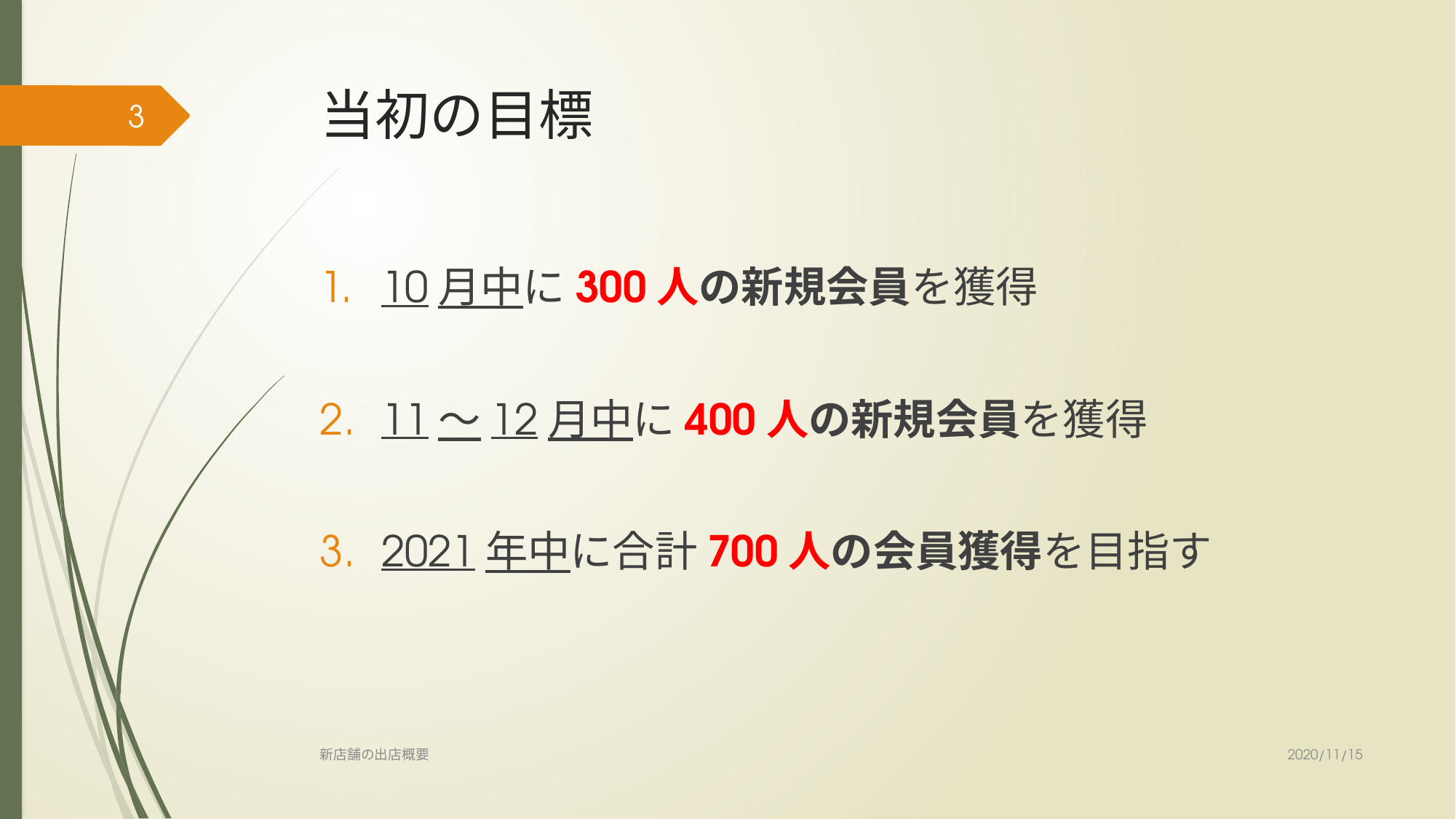

# 当初の目標
3
10月中に300人の新規会員を獲得

11～12月中に400人の新規会員を獲得

2021年中に合計700人の会員獲得を目指す
2020/11/15
新店舗の出店概要